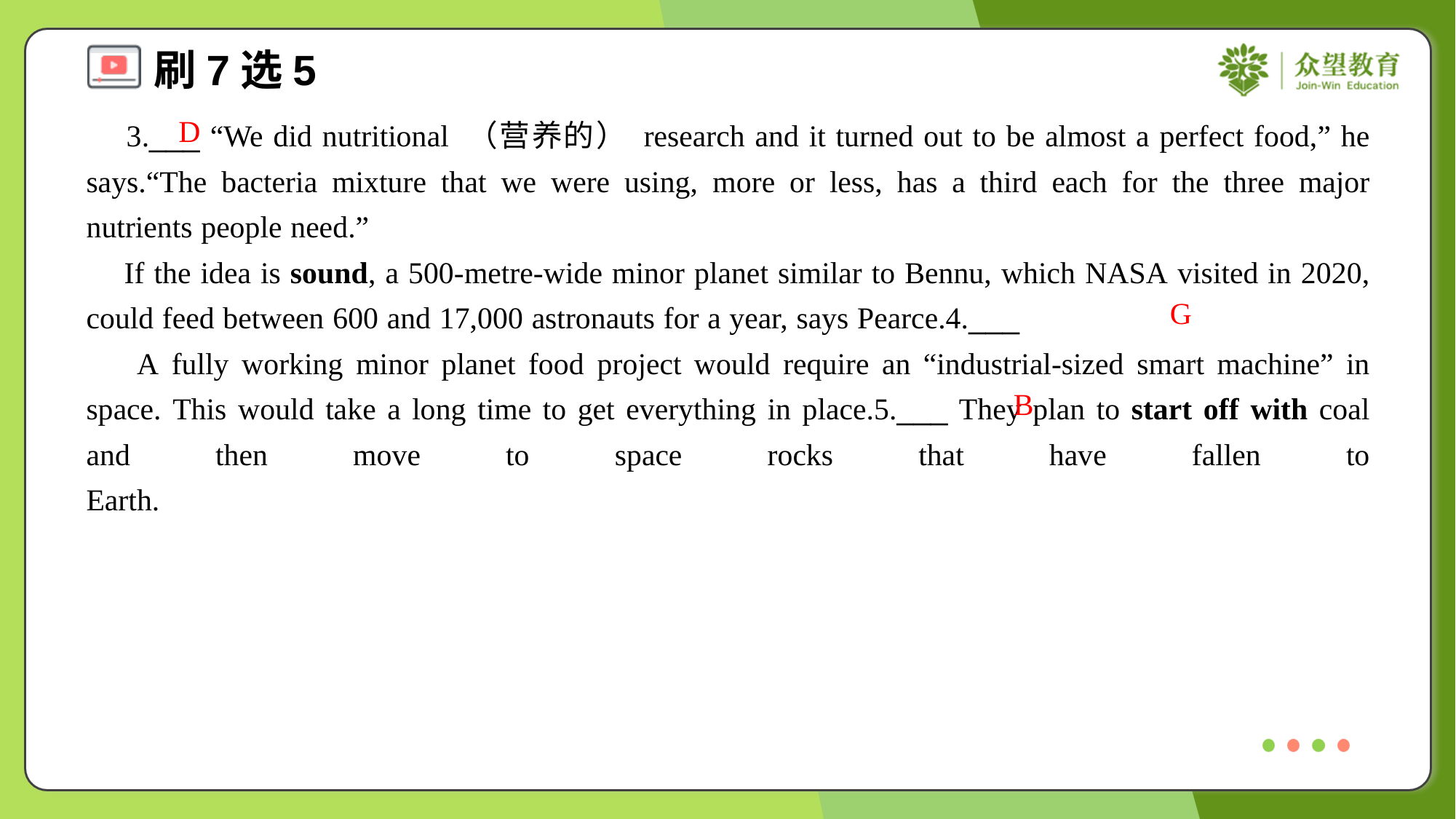

D
    3.___ “We did nutritional （营养的） research and it turned out to be almost a perfect food,” he says.“The bacteria mixture that we were using, more or less, has a third each for the three major nutrients people need.”
    If the idea is sound, a 500-metre-wide minor planet similar to Bennu, which NASA visited in 2020, could feed between 600 and 17,000 astronauts for a year, says Pearce.4.___
    A fully working minor planet food project would require an “industrial-sized smart machine” in space. This would take a long time to get everything in place.5.___ They plan to start off with coal and then move to space rocks that have fallen to Earth.#5
G
B